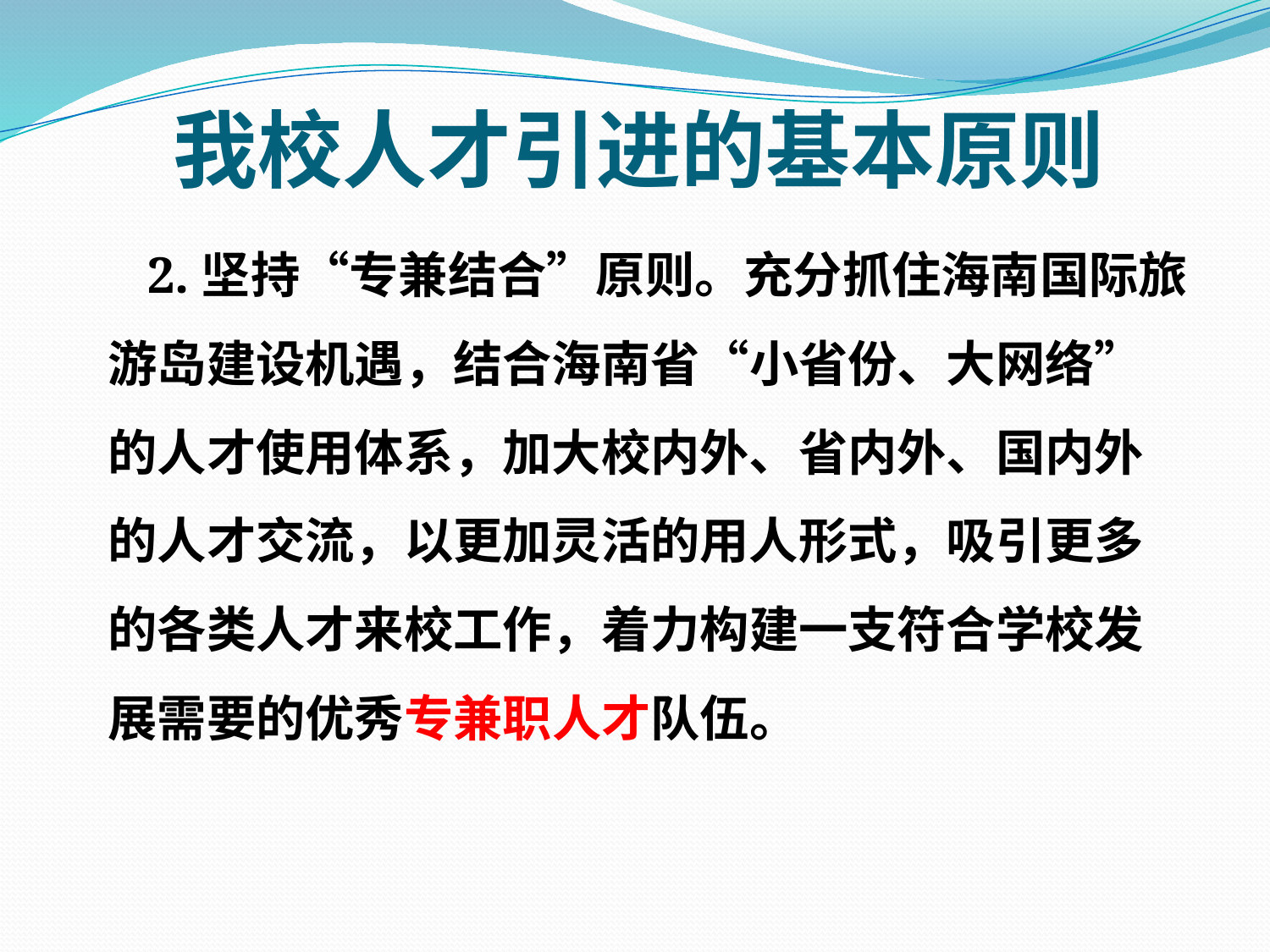

# 我校人才引进的基本原则
      2.坚持“专兼结合”原则。充分抓住海南国际旅游岛建设机遇，结合海南省“小省份、大网络”的人才使用体系，加大校内外、省内外、国内外的人才交流，以更加灵活的用人形式，吸引更多的各类人才来校工作，着力构建一支符合学校发展需要的优秀专兼职人才队伍。